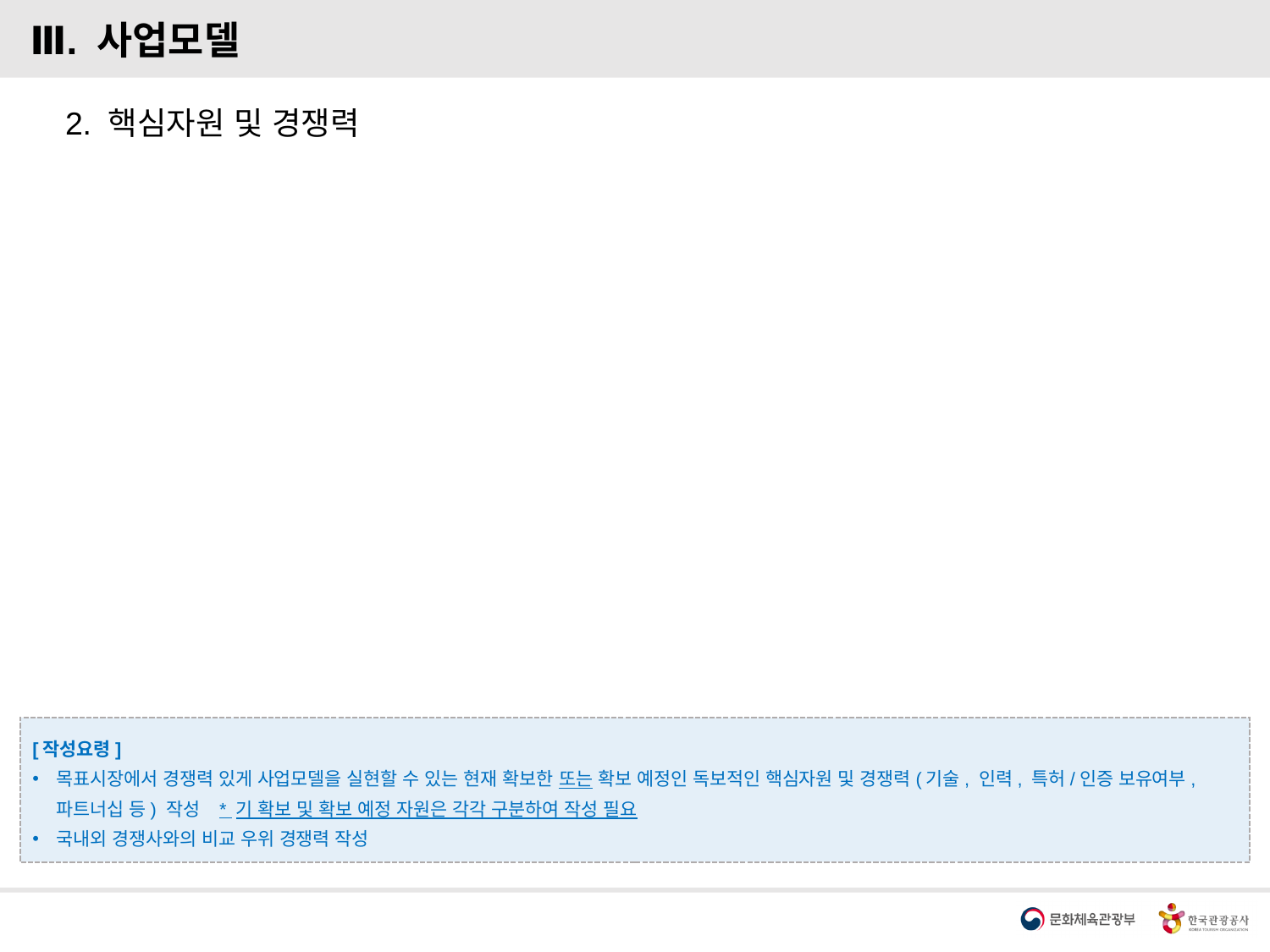

Ⅲ. 사업모델
2. 핵심자원 및 경쟁력
[작성요령]
목표시장에서 경쟁력 있게 사업모델을 실현할 수 있는 현재 확보한 또는 확보 예정인 독보적인 핵심자원 및 경쟁력(기술, 인력, 특허/인증 보유여부, 파트너십 등) 작성   * 기 확보 및 확보 예정 자원은 각각 구분하여 작성 필요
국내외 경쟁사와의 비교 우위 경쟁력 작성